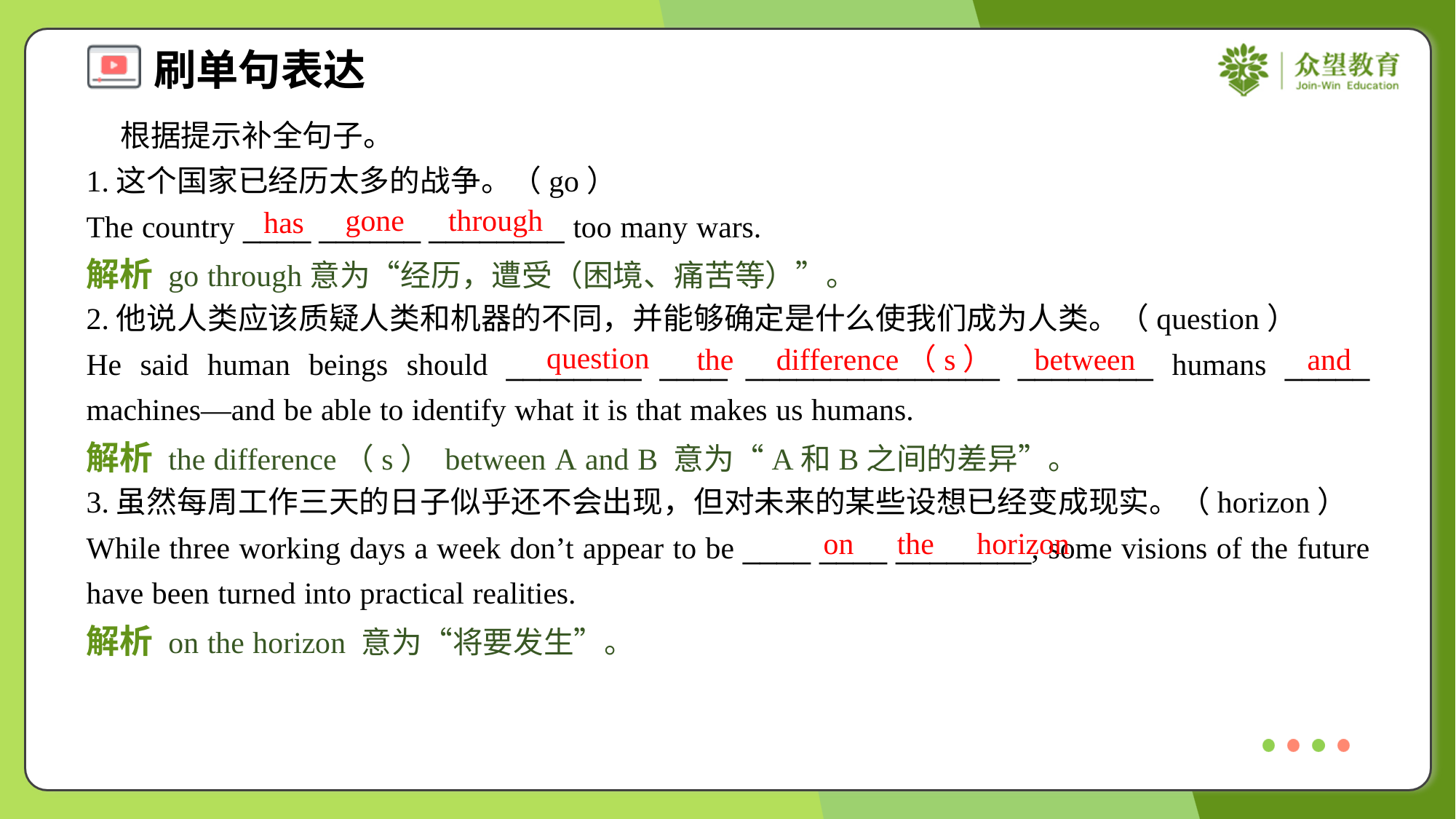

根据提示补全句子。
1.这个国家已经历太多的战争。（go）
The country ____ ______ ________ too many wars.
gone
through
has
解析 go through意为“经历，遭受（困境、痛苦等）”。
2.他说人类应该质疑人类和机器的不同，并能够确定是什么使我们成为人类。（question）
He said human beings should ________ ____ _______________ ________ humans _____ machines—and be able to identify what it is that makes us humans.
question
the
difference（s）
between
and
解析 the difference（s） between A and B 意为“A和B之间的差异”。
3.虽然每周工作三天的日子似乎还不会出现，但对未来的某些设想已经变成现实。（horizon）
While three working days a week don’t appear to be ____ ____ ________, some visions of the future have been turned into practical realities.
on
the
horizon
解析 on the horizon 意为“将要发生”。